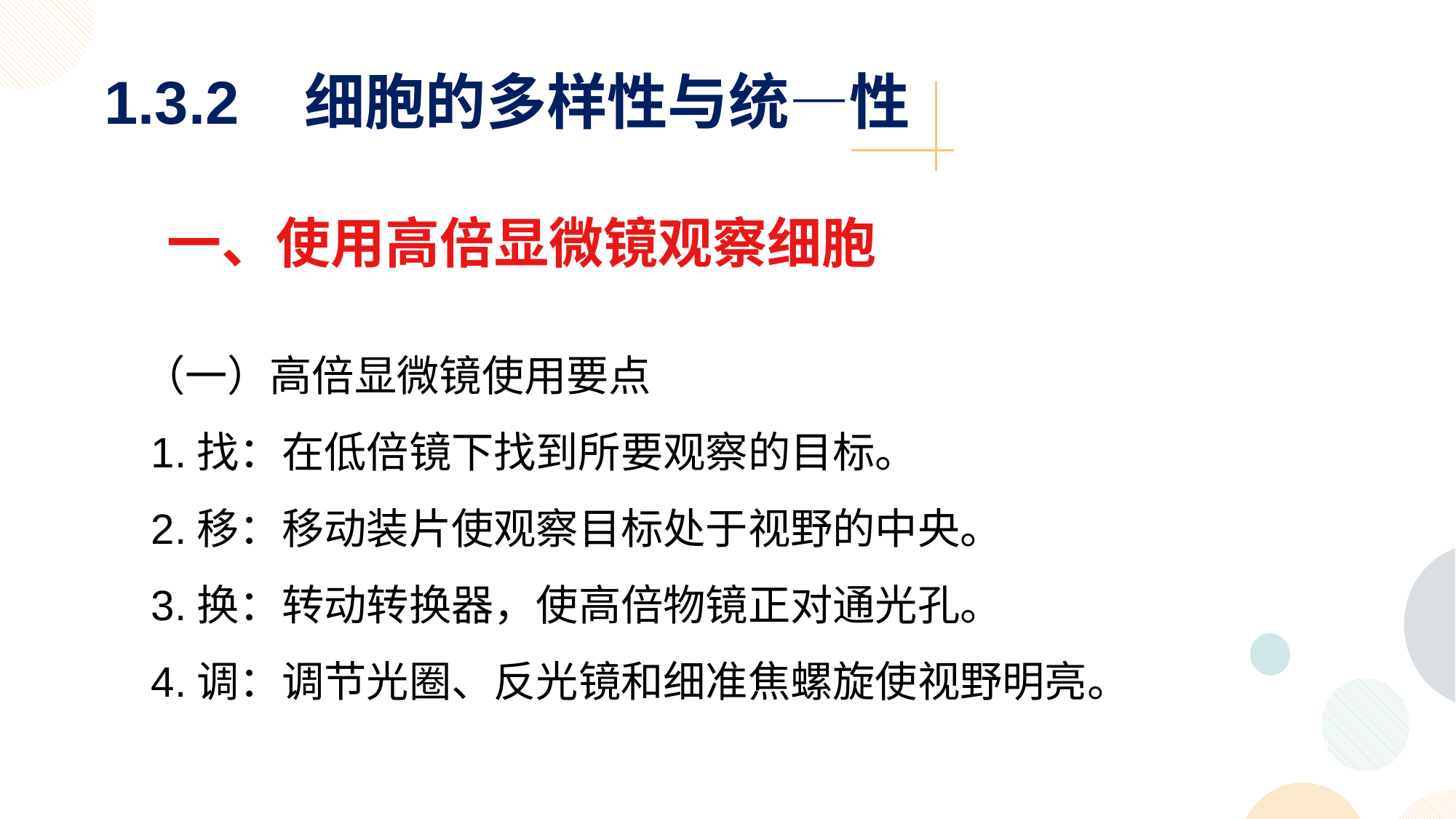

1.3.2   细胞的多样性与统—性
一、使用高倍显微镜观察细胞
   （一）高倍显微镜使用要点
    1.找：在低倍镜下找到所要观察的目标。
    2.移：移动装片使观察目标处于视野的中央。
    3.换：转动转换器，使高倍物镜正对通光孔。
    4.调：调节光圈、反光镜和细准焦螺旋使视野明亮。